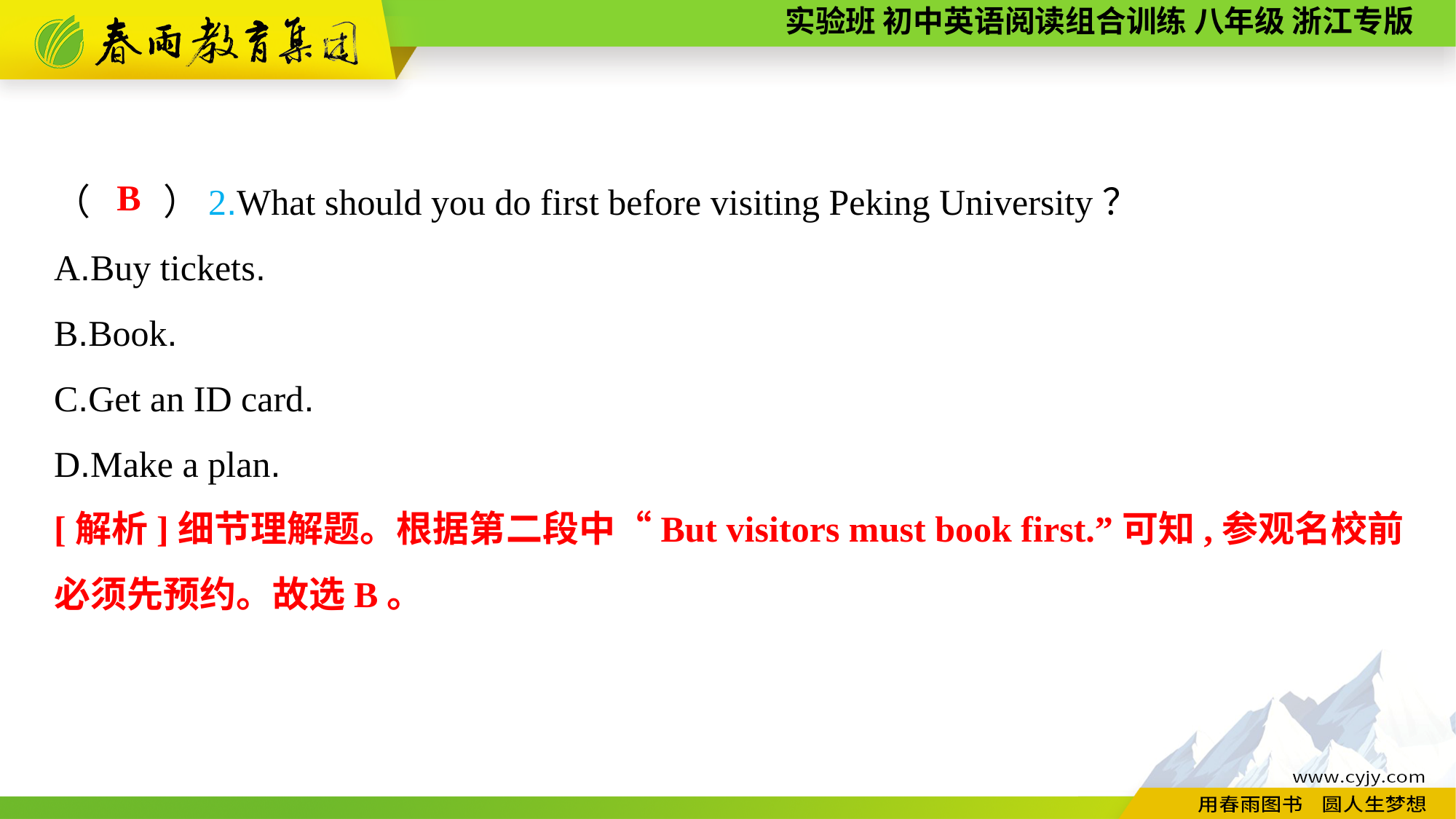

（　　）2.What should you do first before visiting Peking University？
A.Buy tickets.
B.Book.
C.Get an ID card.
D.Make a plan.
B
[解析]细节理解题。根据第二段中“But visitors must book first.”可知,参观名校前必须先预约。故选B。